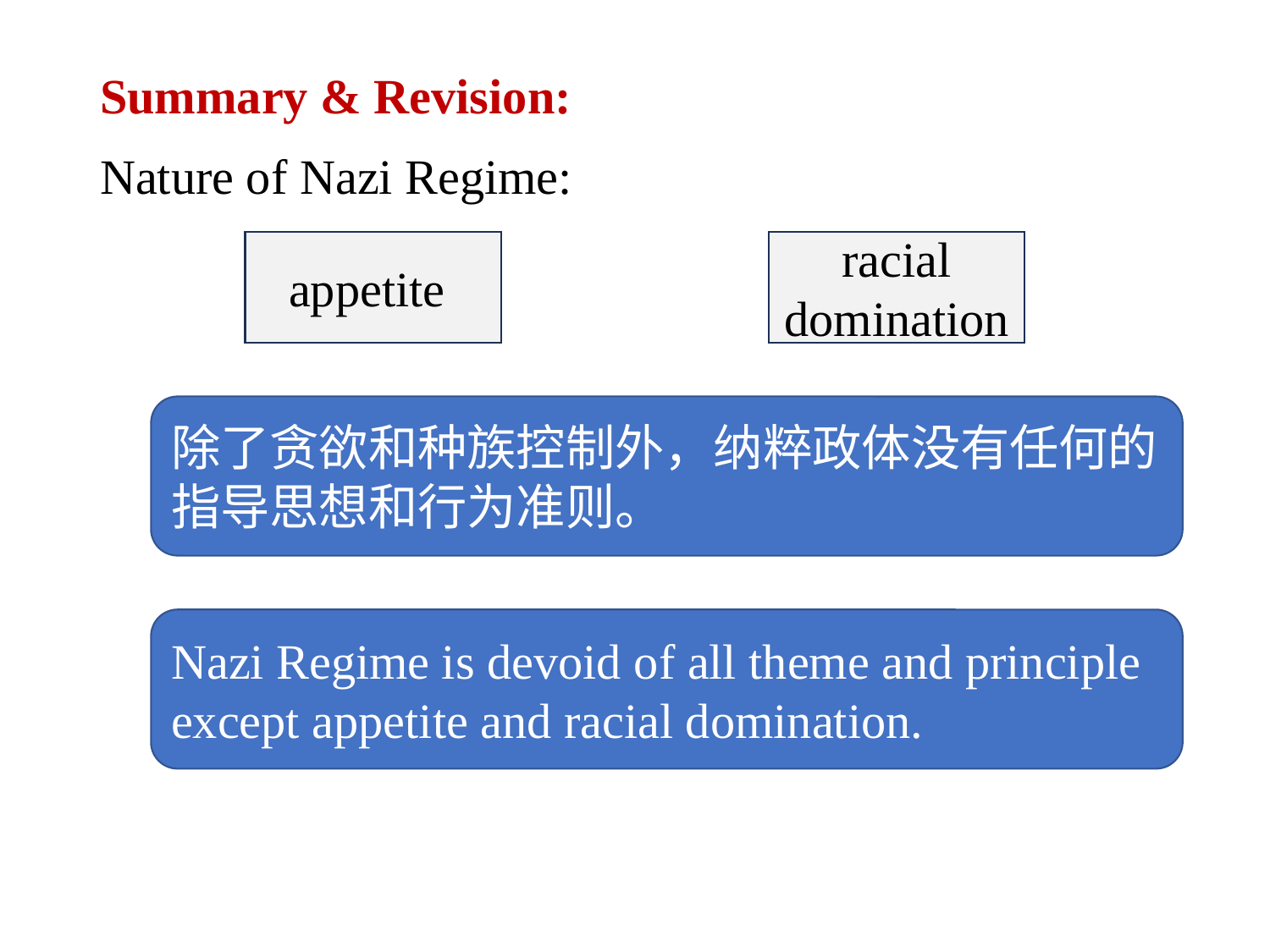

# Summary & Revision:
Nature of Nazi Regime:

appetite
racial domination
除了贪欲和种族控制外，纳粹政体没有任何的指导思想和行为准则。
Nazi Regime is devoid of all theme and principle except appetite and racial domination.